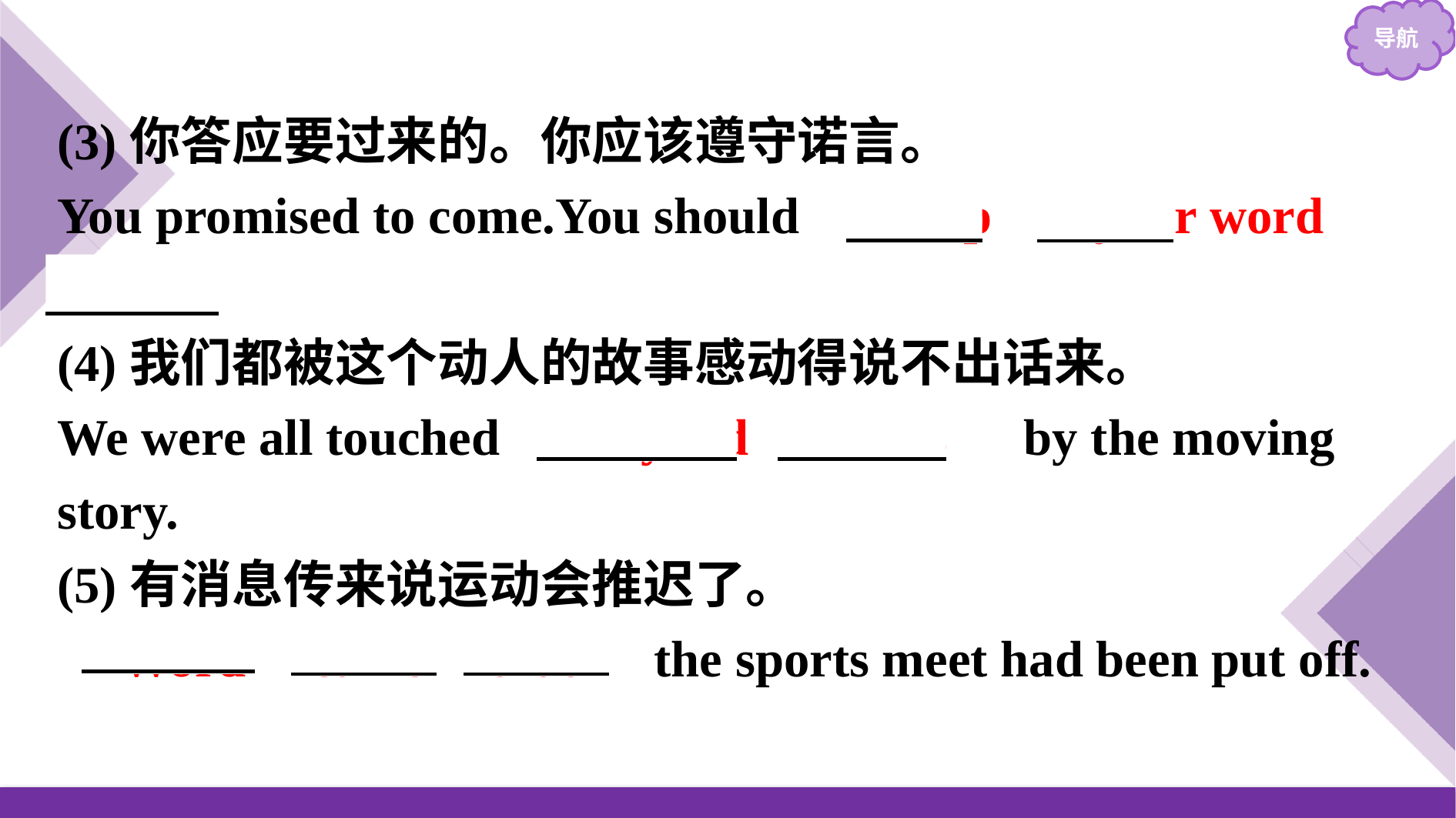

(3)你答应要过来的。你应该遵守诺言。
You promised to come.You should 　keep        your word　　.
(4)我们都被这个动人的故事感动得说不出话来。
We were all touched 　beyond     words　by the moving story.
(5)有消息传来说运动会推迟了。
　Word     came     that　the sports meet had been put off.